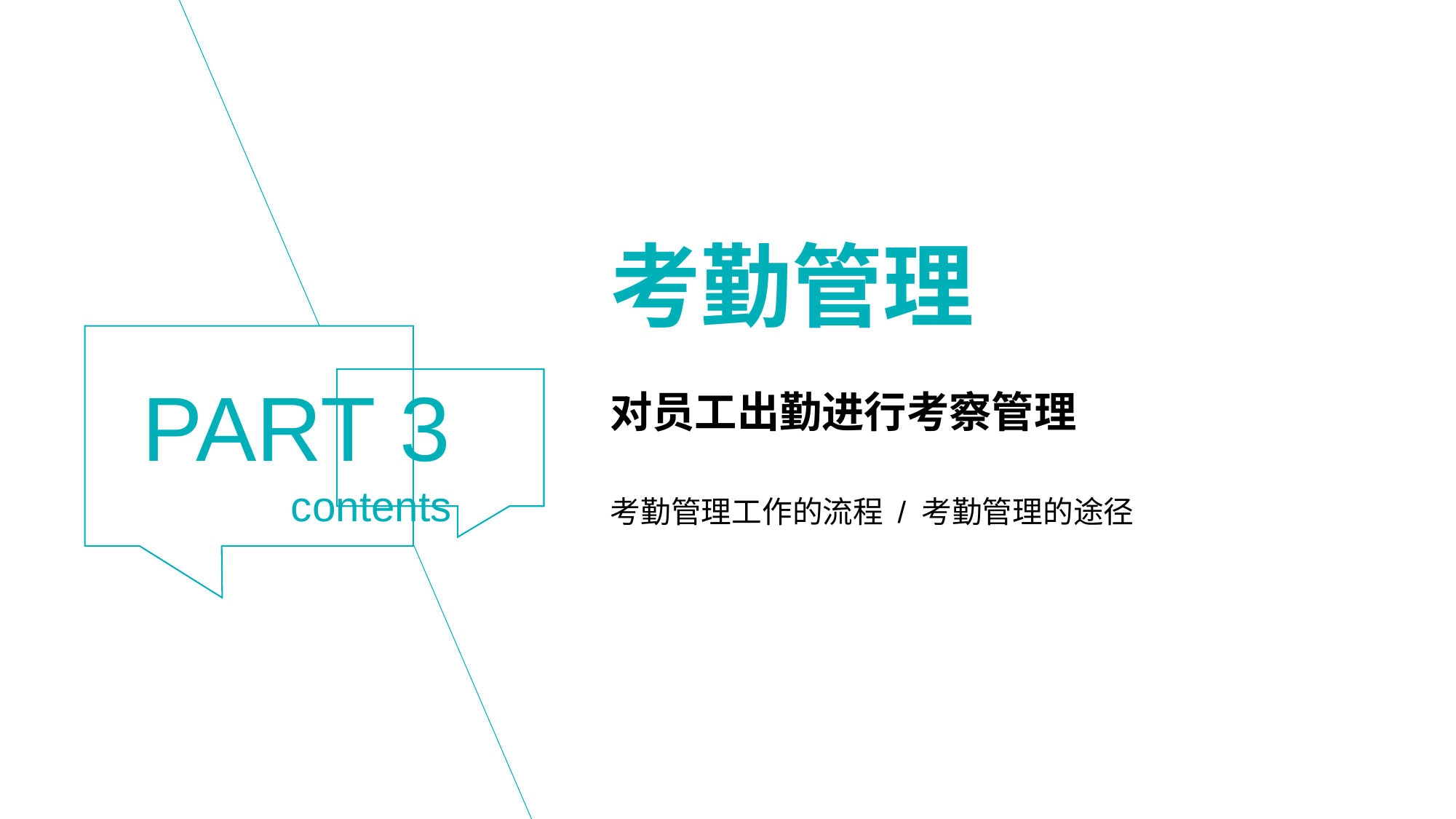

考勤管理

对员工出勤进行考察管理

考勤管理工作的流程 / 考勤管理的途径

PART 3
contents